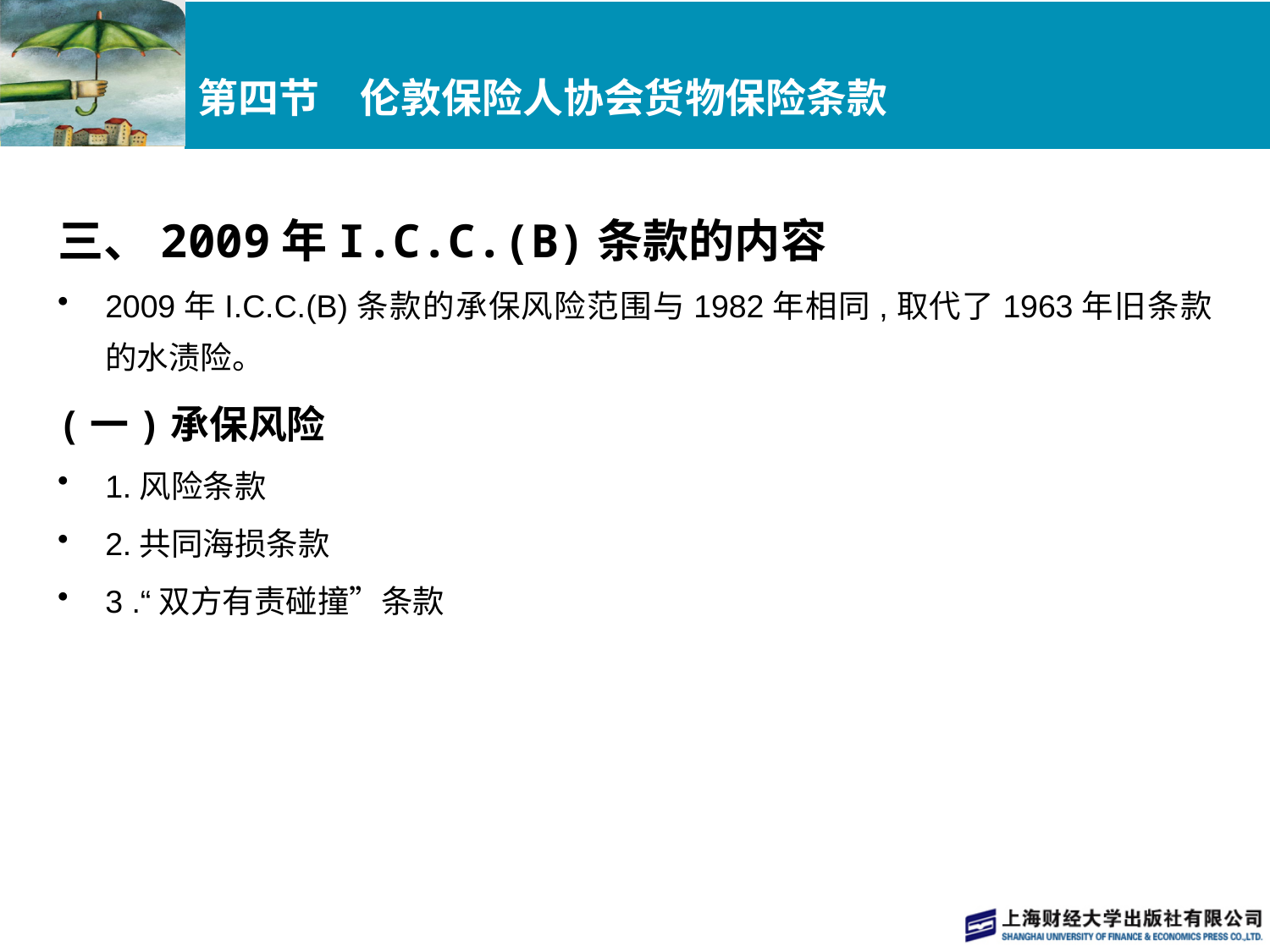

# 第四节　伦敦保险人协会货物保险条款
三、2009年I.C.C.(B)条款的内容
2009年I.C.C.(B)条款的承保风险范围与1982年相同,取代了1963年旧条款的水渍险。
(一)承保风险
1.风险条款
2.共同海损条款
3 .“双方有责碰撞”条款